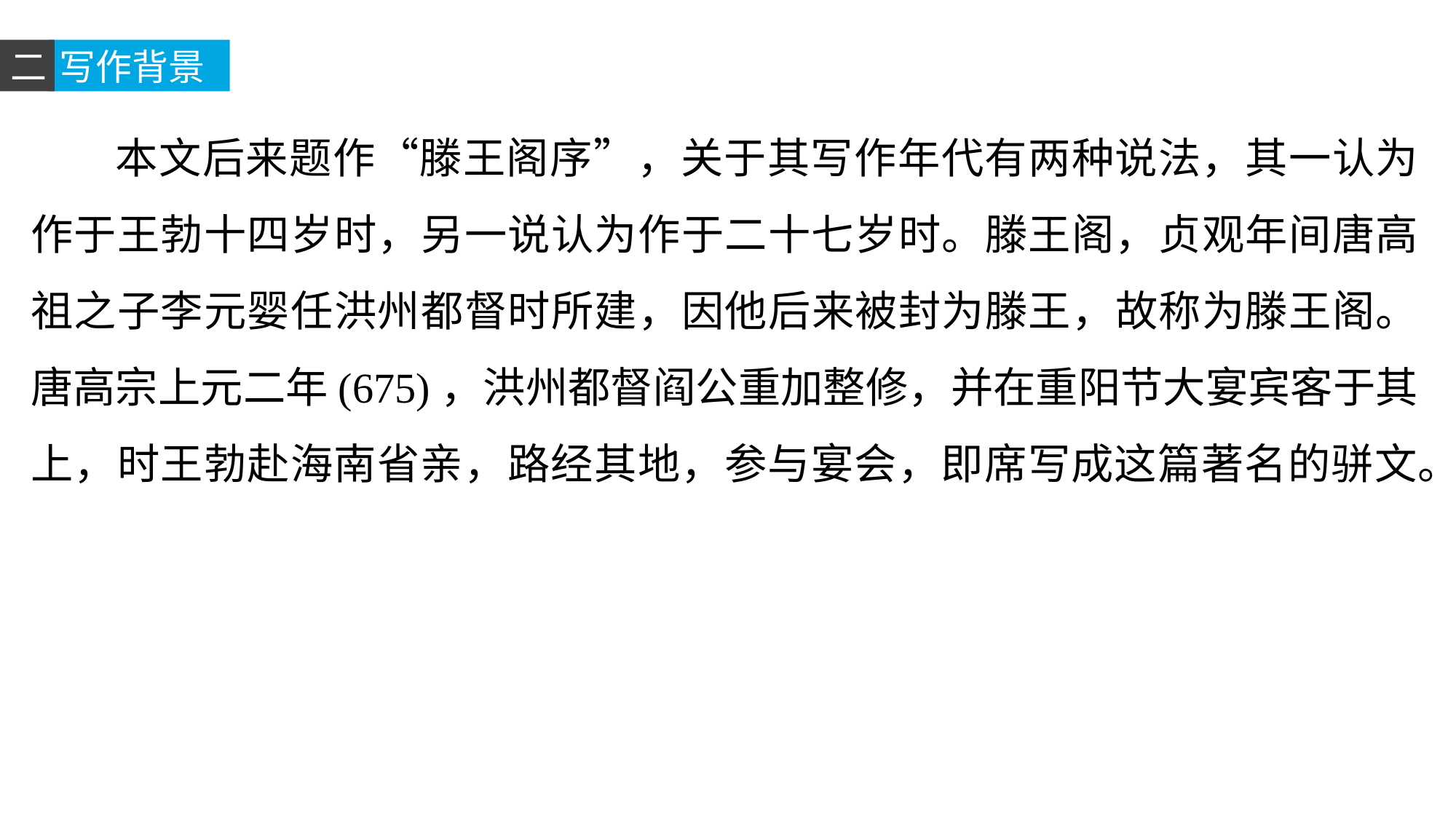

二
写作背景
本文后来题作“滕王阁序”，关于其写作年代有两种说法，其一认为作于王勃十四岁时，另一说认为作于二十七岁时。滕王阁，贞观年间唐高祖之子李元婴任洪州都督时所建，因他后来被封为滕王，故称为滕王阁。唐高宗上元二年(675)，洪州都督阎公重加整修，并在重阳节大宴宾客于其上，时王勃赴海南省亲，路经其地，参与宴会，即席写成这篇著名的骈文。